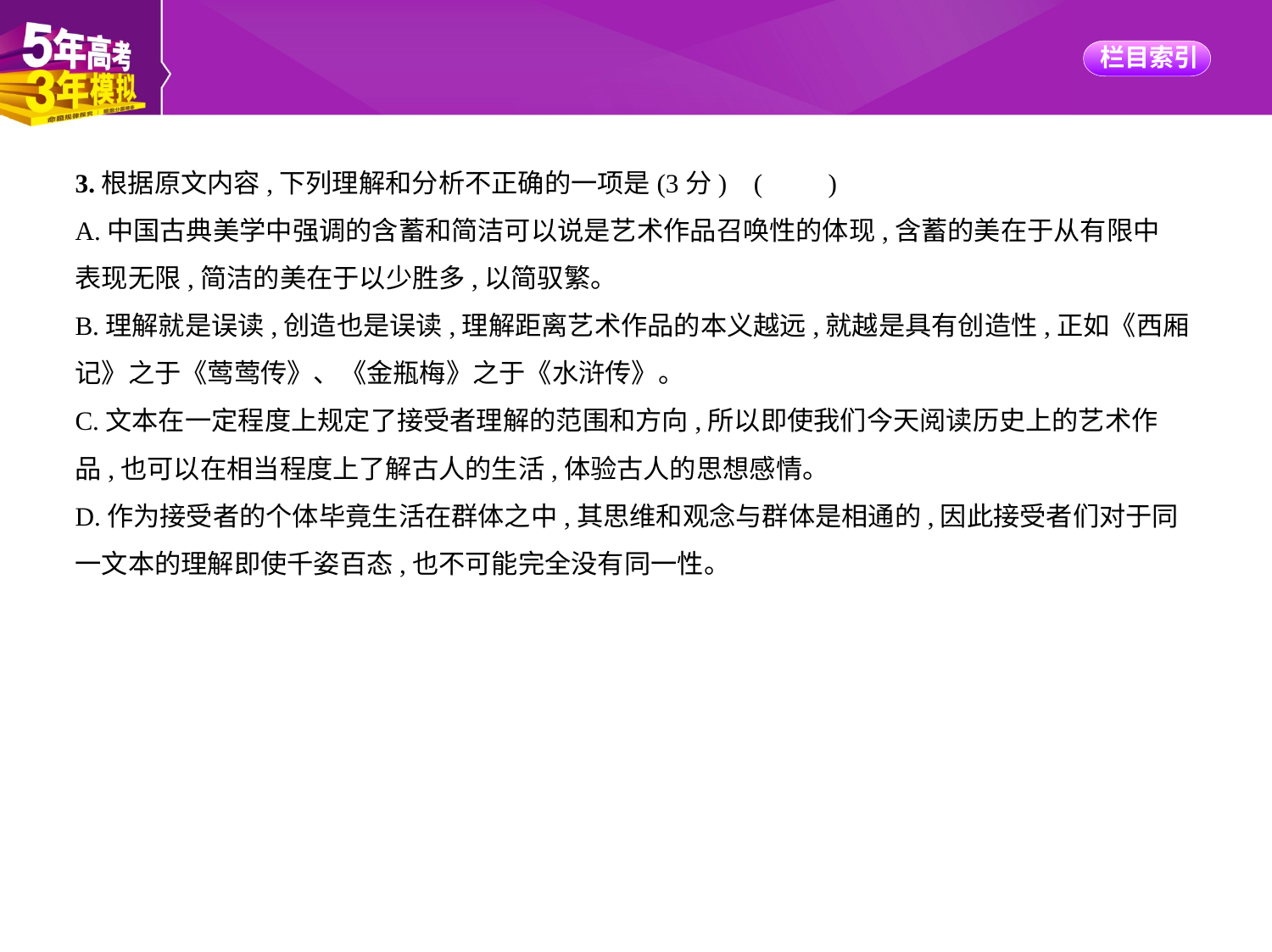

3.根据原文内容,下列理解和分析不正确的一项是(3分) (　　)
A.中国古典美学中强调的含蓄和简洁可以说是艺术作品召唤性的体现,含蓄的美在于从有限中
表现无限,简洁的美在于以少胜多,以简驭繁。
B.理解就是误读,创造也是误读,理解距离艺术作品的本义越远,就越是具有创造性,正如《西厢
记》之于《莺莺传》、《金瓶梅》之于《水浒传》。
C.文本在一定程度上规定了接受者理解的范围和方向,所以即使我们今天阅读历史上的艺术作
品,也可以在相当程度上了解古人的生活,体验古人的思想感情。
D.作为接受者的个体毕竟生活在群体之中,其思维和观念与群体是相通的,因此接受者们对于同
一文本的理解即使千姿百态,也不可能完全没有同一性。